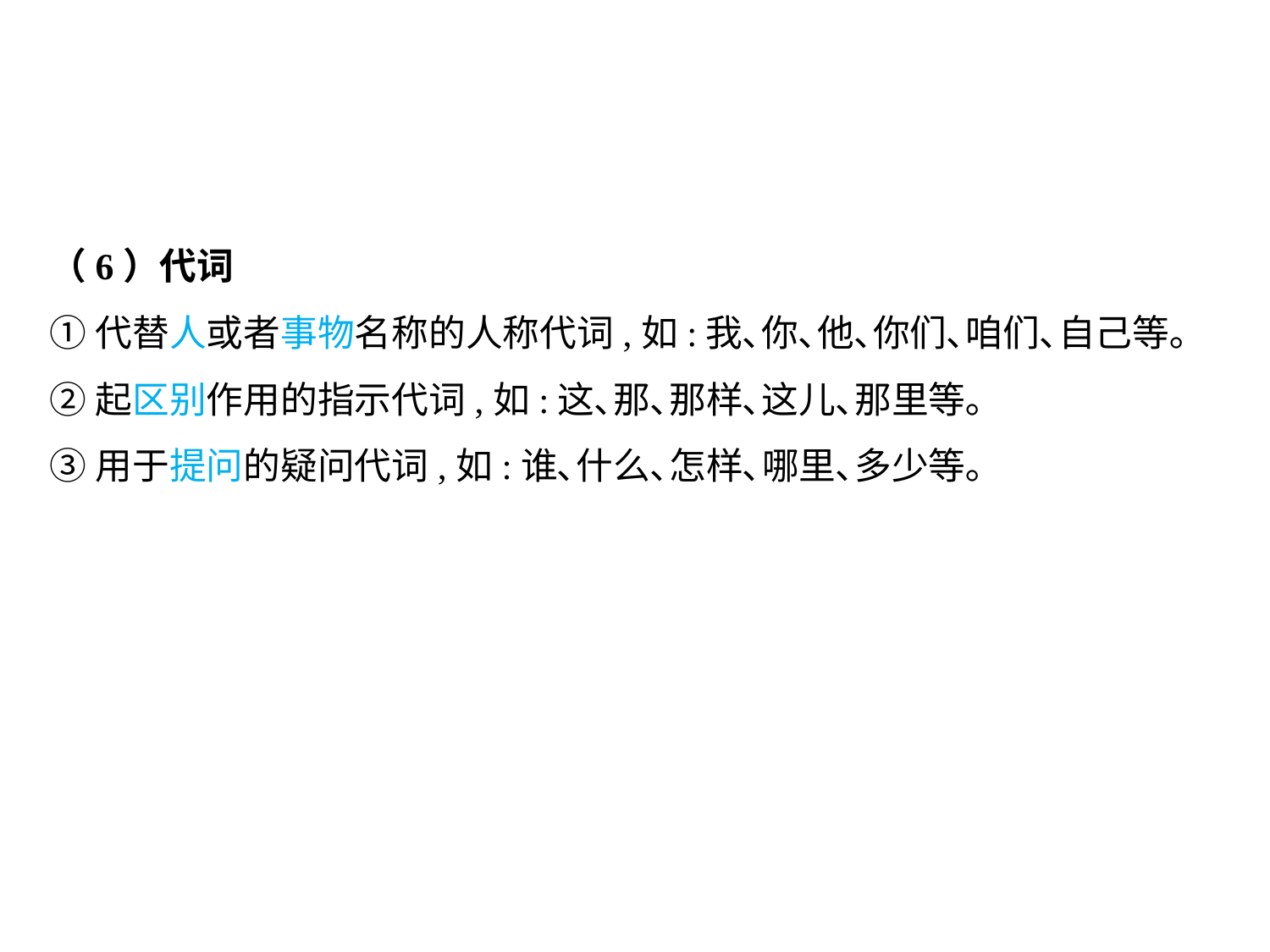

（6）代词
①代替人或者事物名称的人称代词,如:我､你､他､你们､咱们､自己等｡
②起区别作用的指示代词,如:这､那､那样､这儿､那里等｡
③用于提问的疑问代词,如:谁､什么､怎样､哪里､多少等｡